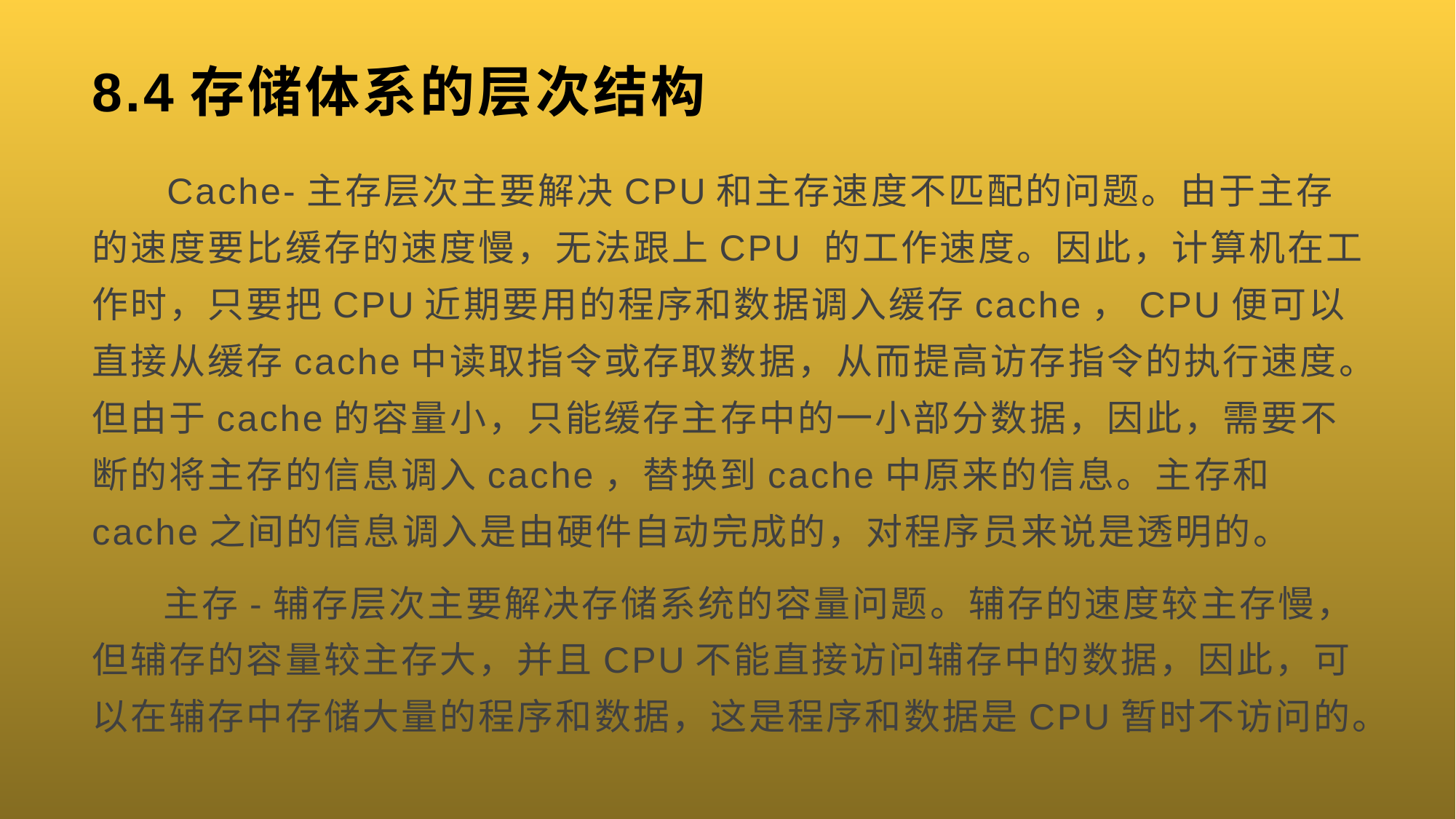

# 8.4存储体系的层次结构
      Cache-主存层次主要解决CPU和主存速度不匹配的问题。由于主存的速度要比缓存的速度慢，无法跟上CPU 的工作速度。因此，计算机在工作时，只要把CPU近期要用的程序和数据调入缓存cache，CPU便可以直接从缓存cache中读取指令或存取数据，从而提高访存指令的执行速度。但由于cache的容量小，只能缓存主存中的一小部分数据，因此，需要不断的将主存的信息调入cache，替换到cache中原来的信息。主存和cache之间的信息调入是由硬件自动完成的，对程序员来说是透明的。
      主存-辅存层次主要解决存储系统的容量问题。辅存的速度较主存慢，但辅存的容量较主存大，并且CPU不能直接访问辅存中的数据，因此，可以在辅存中存储大量的程序和数据，这是程序和数据是CPU暂时不访问的。